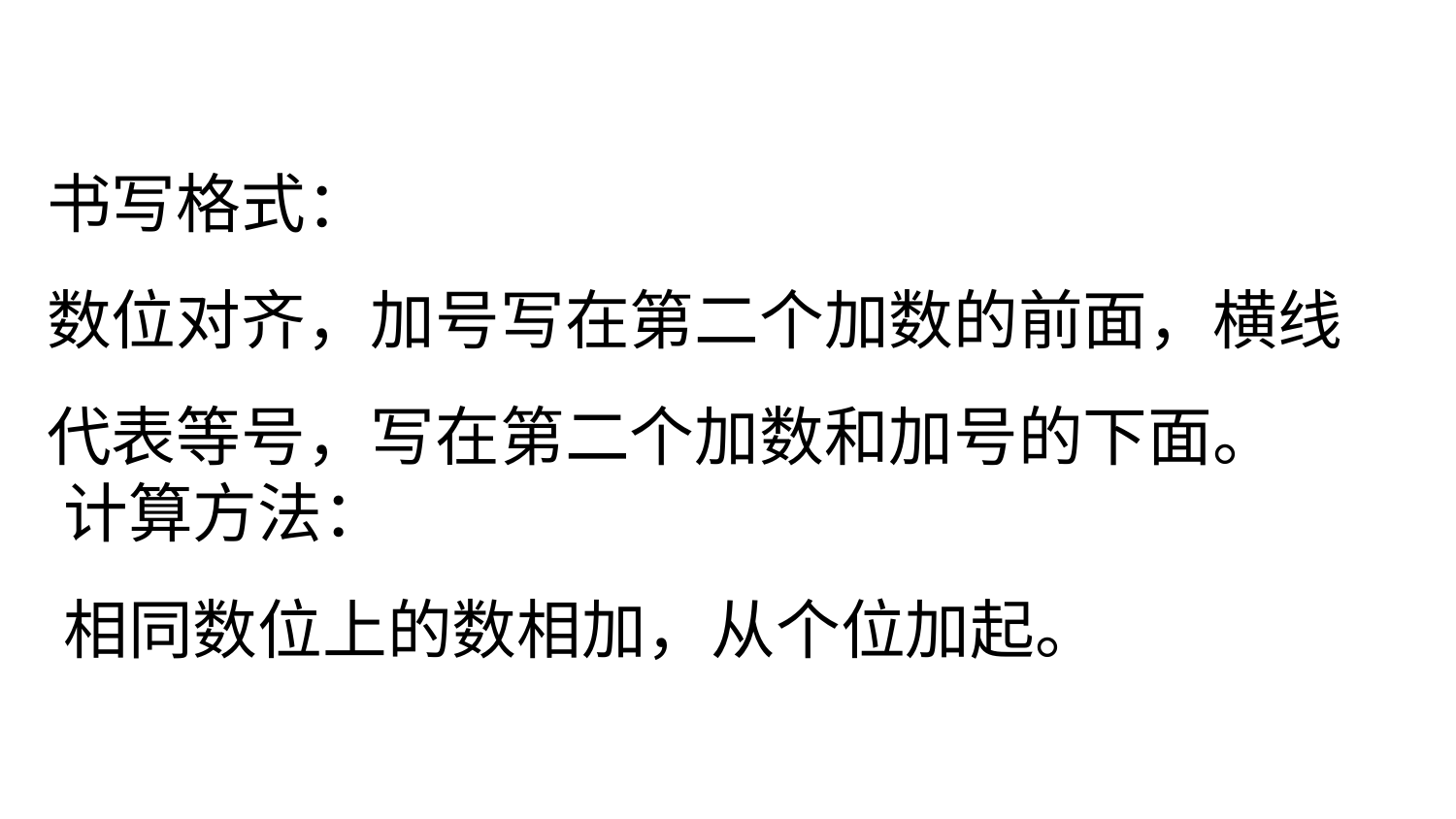

书写格式：
数位对齐，加号写在第二个加数的前面，横线代表等号，写在第二个加数和加号的下面。
计算方法：
相同数位上的数相加，从个位加起。